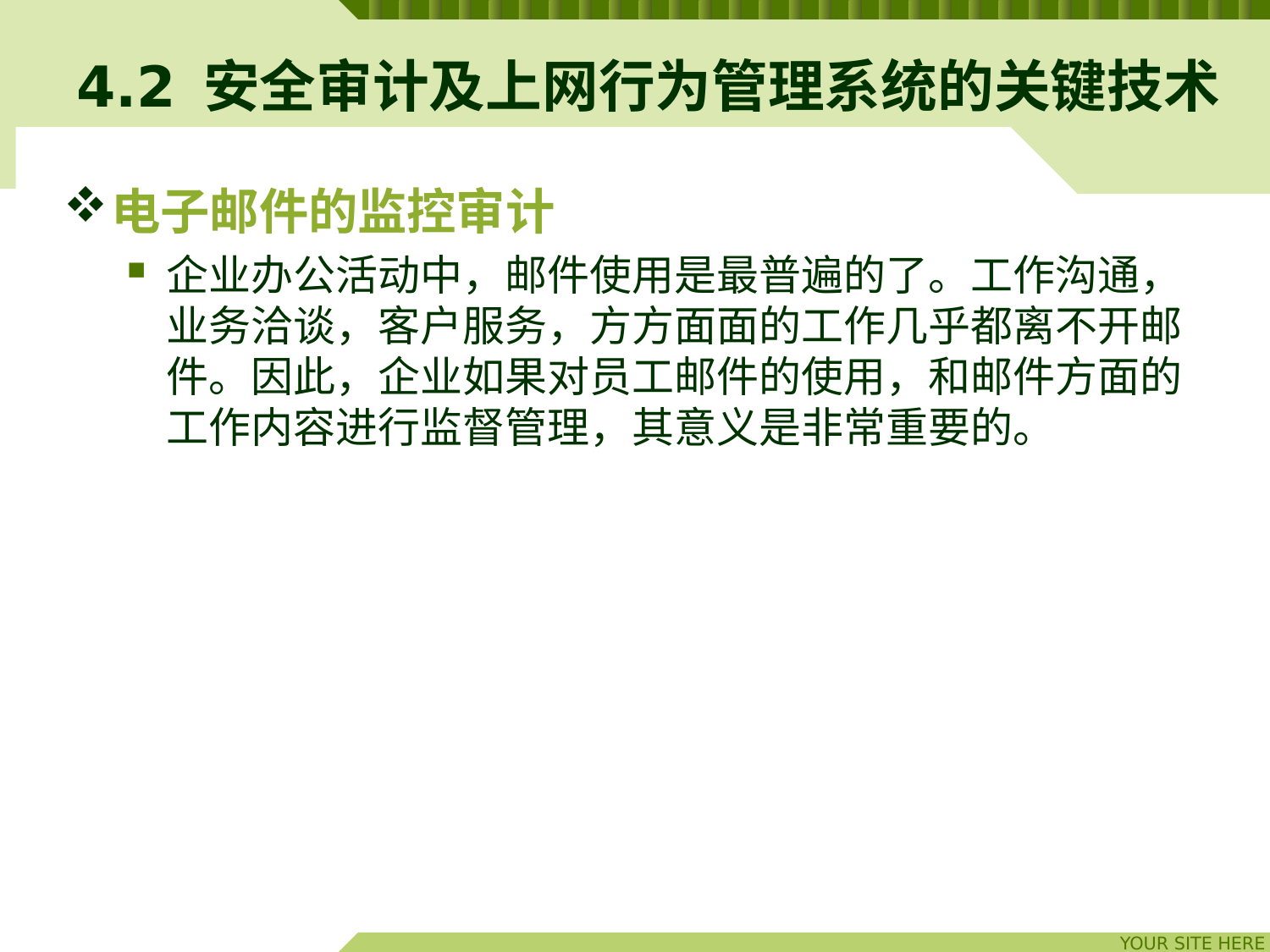

# 4.2	安全审计及上网行为管理系统的关键技术
电子邮件的监控审计
企业办公活动中，邮件使用是最普遍的了。工作沟通，业务洽谈，客户服务，方方面面的工作几乎都离不开邮件。因此，企业如果对员工邮件的使用，和邮件方面的工作内容进行监督管理，其意义是非常重要的。